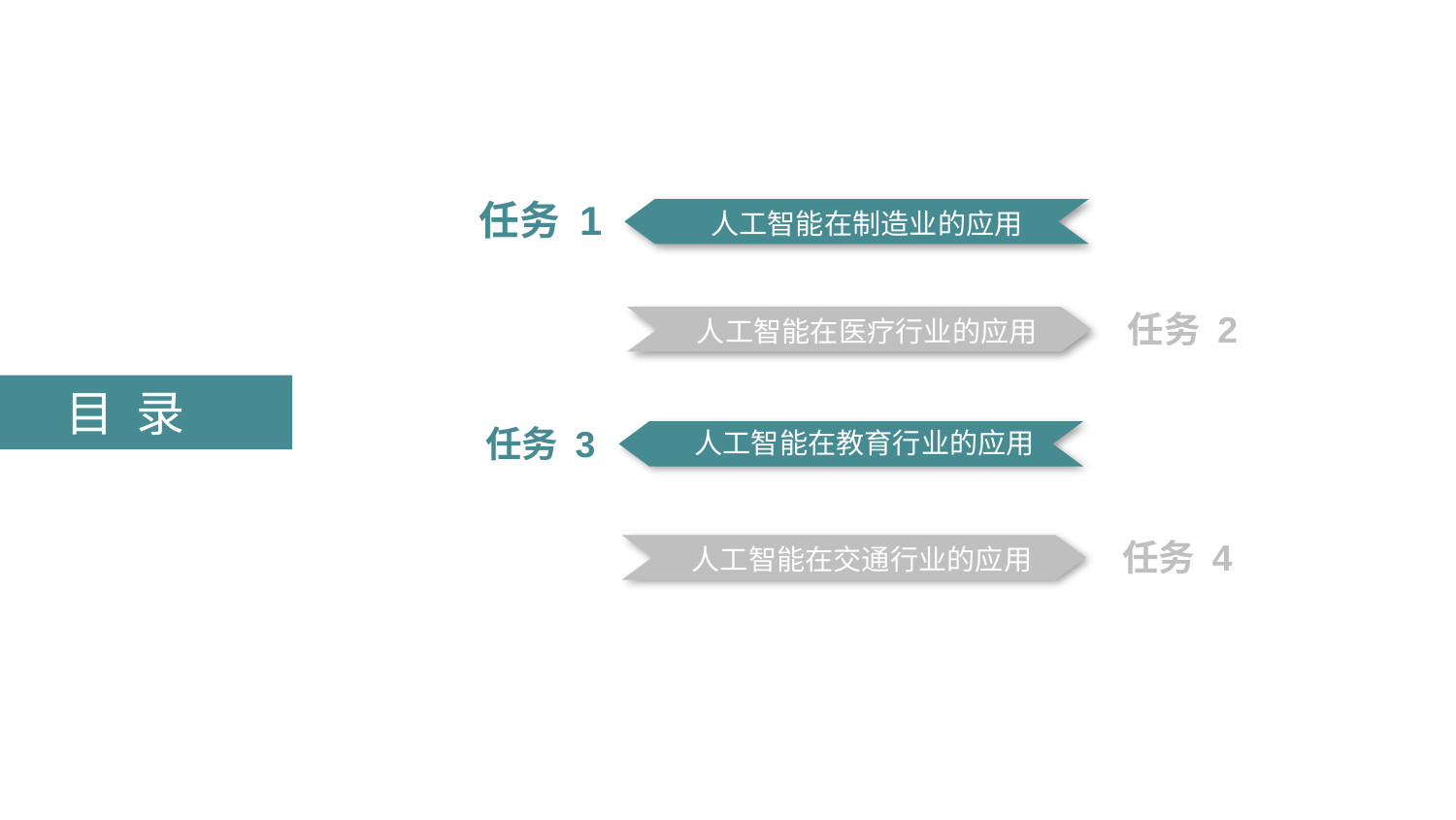

任务 1
人工智能在制造业的应用

任务 2
人工智能在医疗行业的应用

任务 3
人工智能在教育行业的应用

目  录
任务 4
人工智能在交通行业的应用